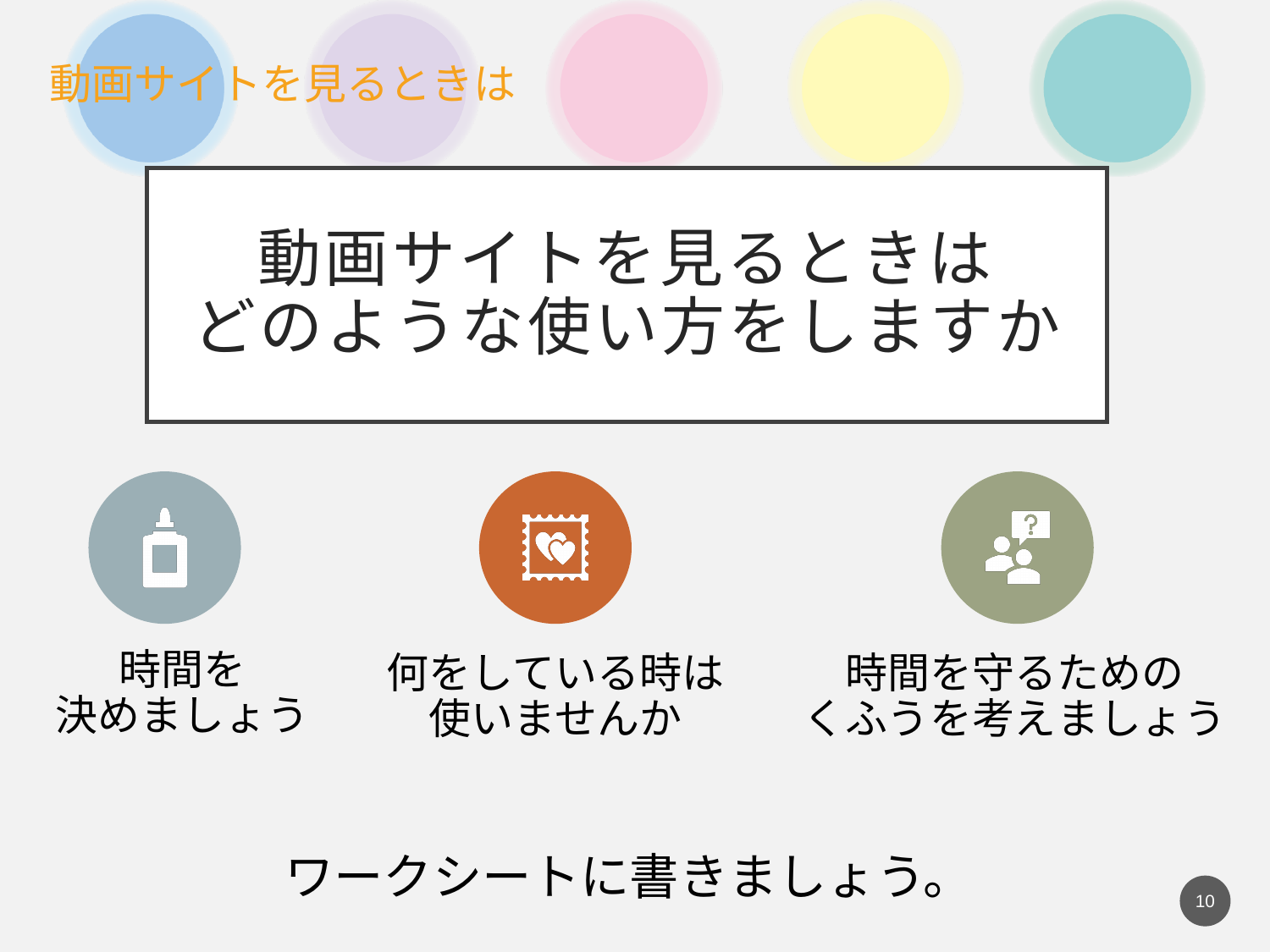

動画サイトを見るときは
どのような使い方をしますか
時間を
決めましょう
何をしている時は使いませんか
時間を守るための
くふうを考えましょう
ワークシートに書きましょう。
10